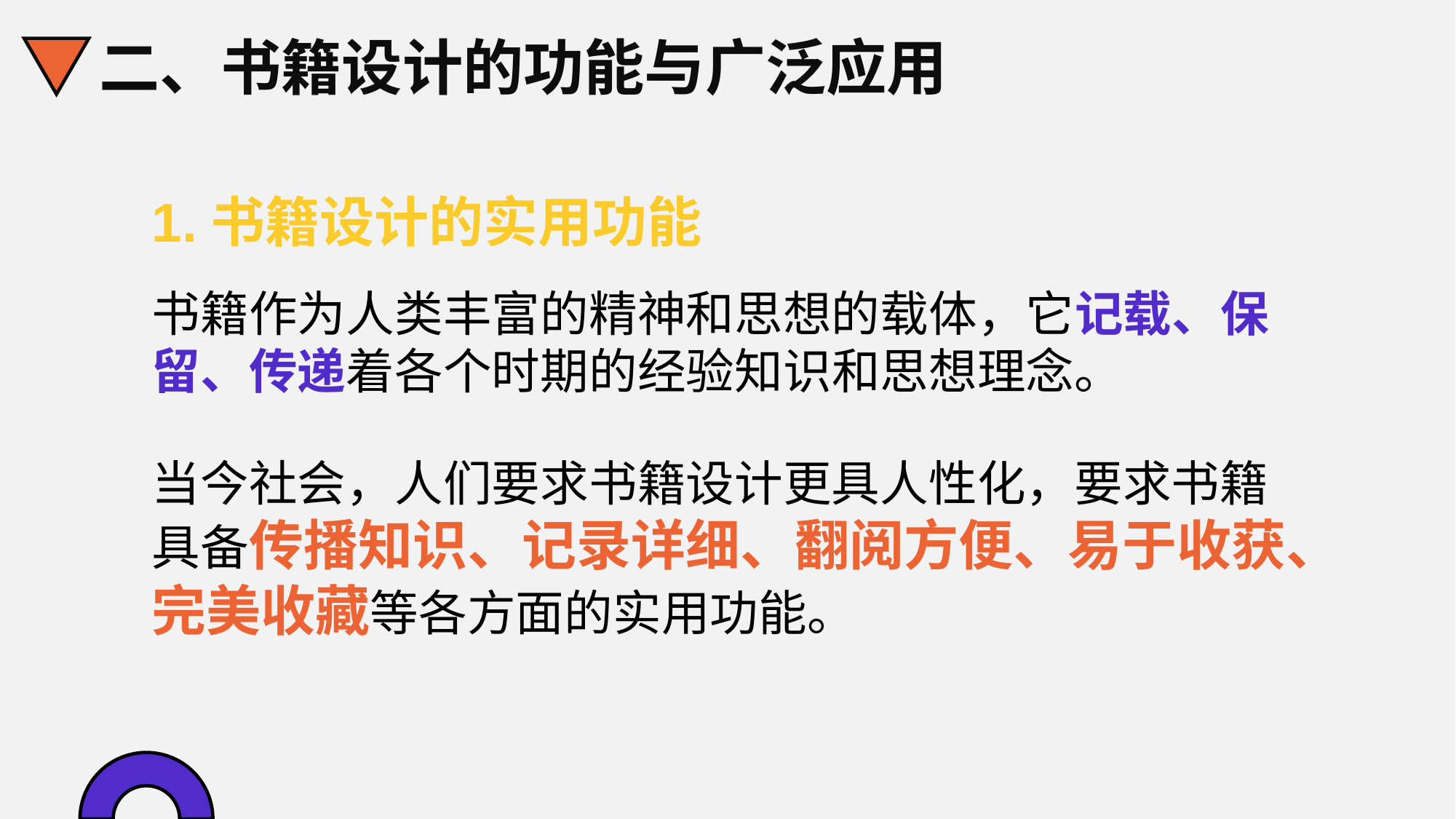

二、书籍设计的功能与广泛应用

1.书籍设计的实用功能
书籍作为人类丰富的精神和思想的载体，它记载、保留、传递着各个时期的经验知识和思想理念。
当今社会，人们要求书籍设计更具人性化，要求书籍具备传播知识、记录详细、翻阅方便、易于收获、完美收藏等各方面的实用功能。